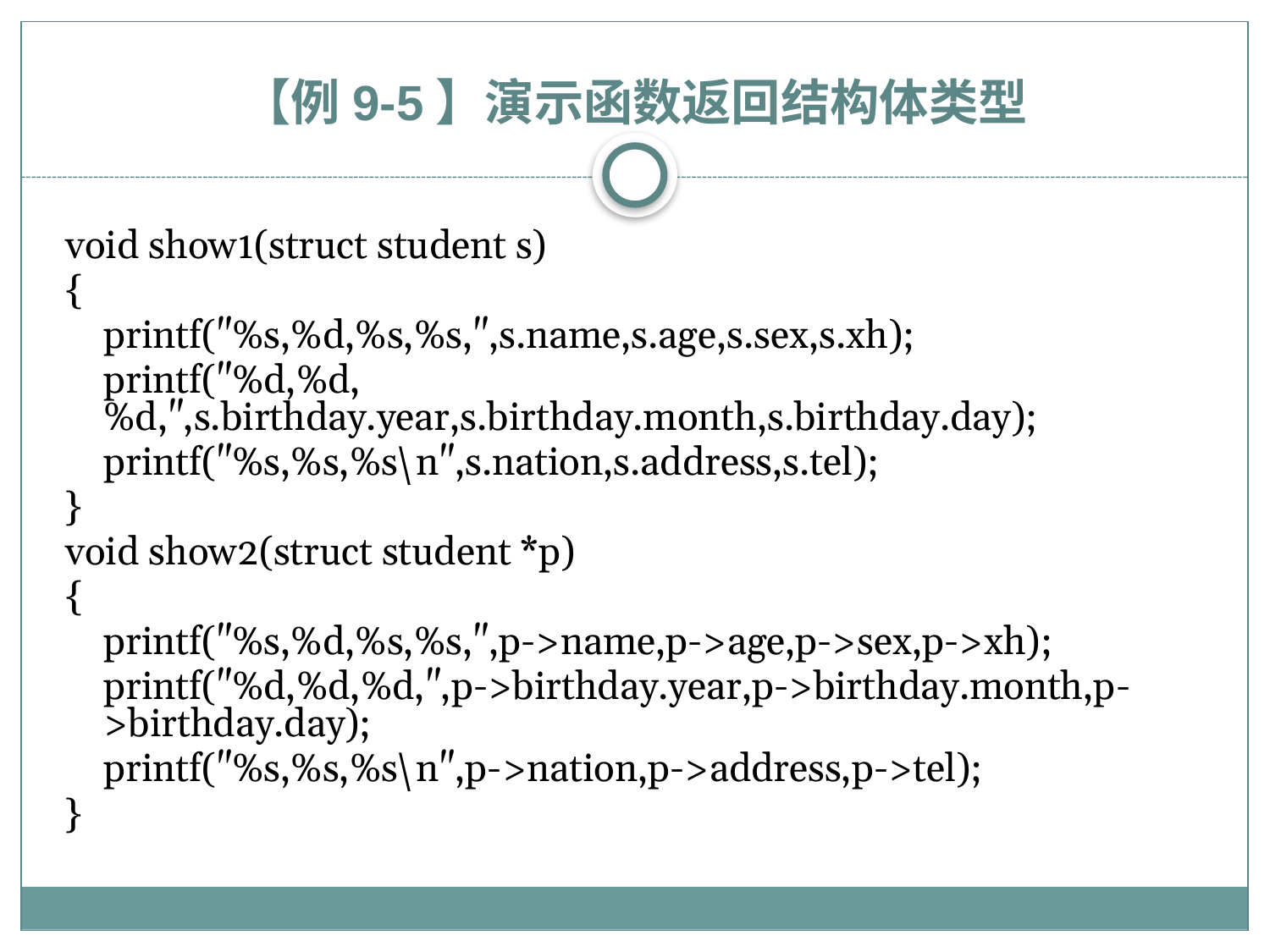

# 【例9-5】演示函数返回结构体类型
void show1(struct student s)
{
	printf("%s,%d,%s,%s,",s.name,s.age,s.sex,s.xh);
	printf("%d,%d,%d,",s.birthday.year,s.birthday.month,s.birthday.day);
	printf("%s,%s,%s\n",s.nation,s.address,s.tel);
}
void show2(struct student *p)
{
	printf("%s,%d,%s,%s,",p->name,p->age,p->sex,p->xh);
	printf("%d,%d,%d,",p->birthday.year,p->birthday.month,p->birthday.day);
	printf("%s,%s,%s\n",p->nation,p->address,p->tel);
}